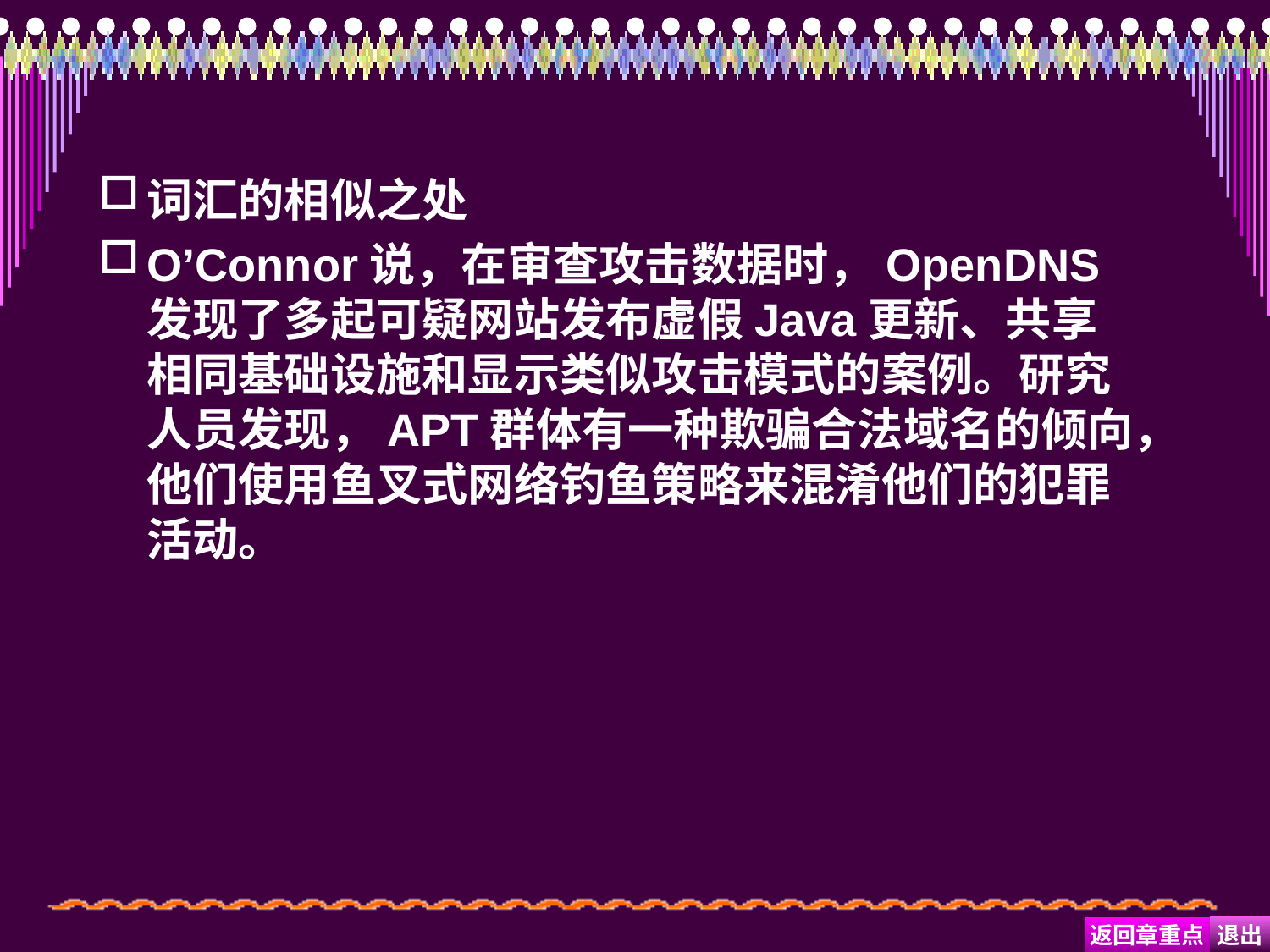

#
词汇的相似之处
O’Connor说，在审查攻击数据时，OpenDNS发现了多起可疑网站发布虚假Java更新、共享相同基础设施和显示类似攻击模式的案例。研究人员发现，APT群体有一种欺骗合法域名的倾向，他们使用鱼叉式网络钓鱼策略来混淆他们的犯罪活动。